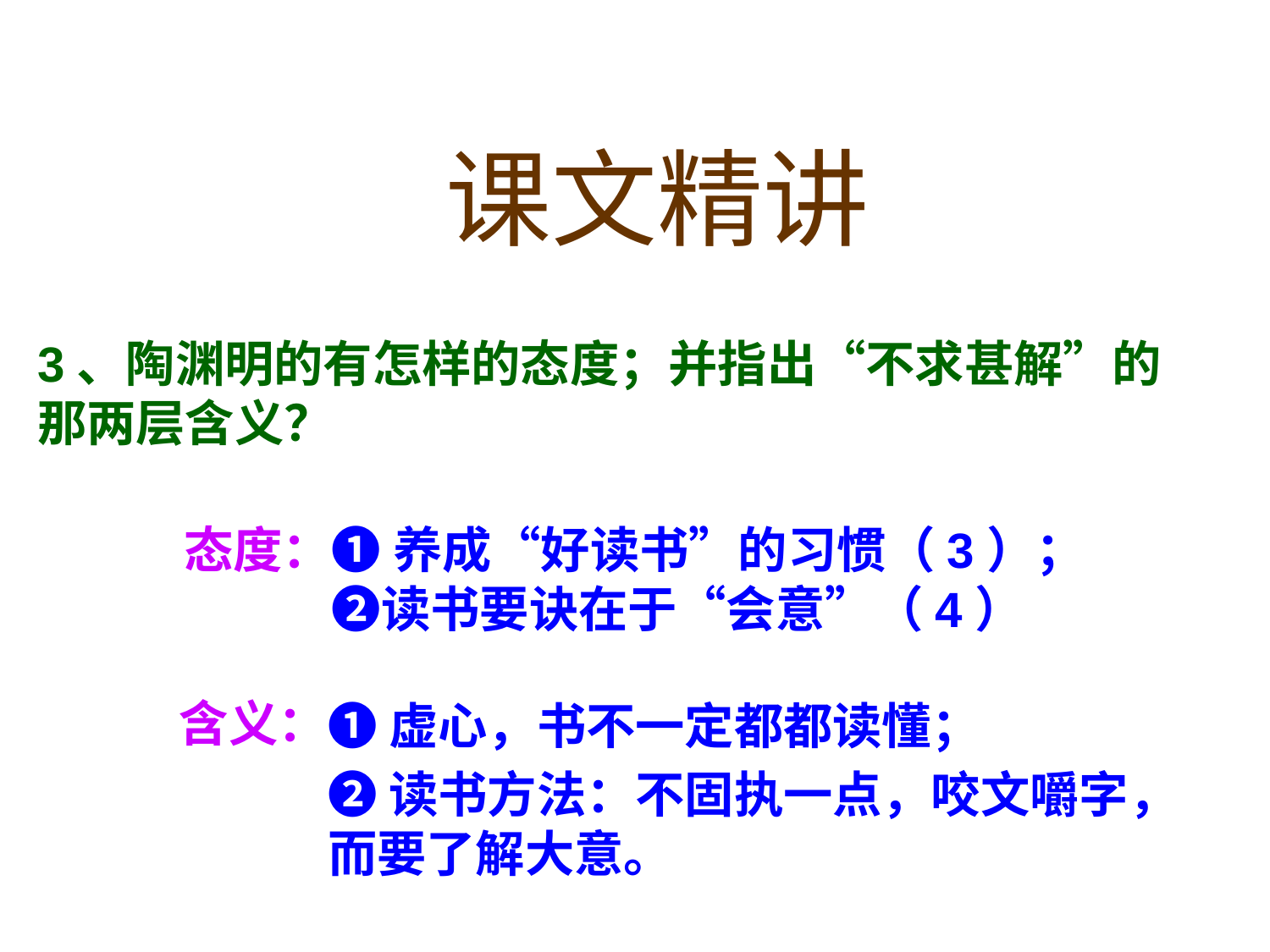

课文精讲
3、陶渊明的有怎样的态度；并指出“不求甚解”的那两层含义？
❶养成“好读书”的习惯（3）；❷读书要诀在于“会意”（4）
态度：
含义：
❶虚心，书不一定都都读懂；
❷读书方法：不固执一点，咬文嚼字，而要了解大意。